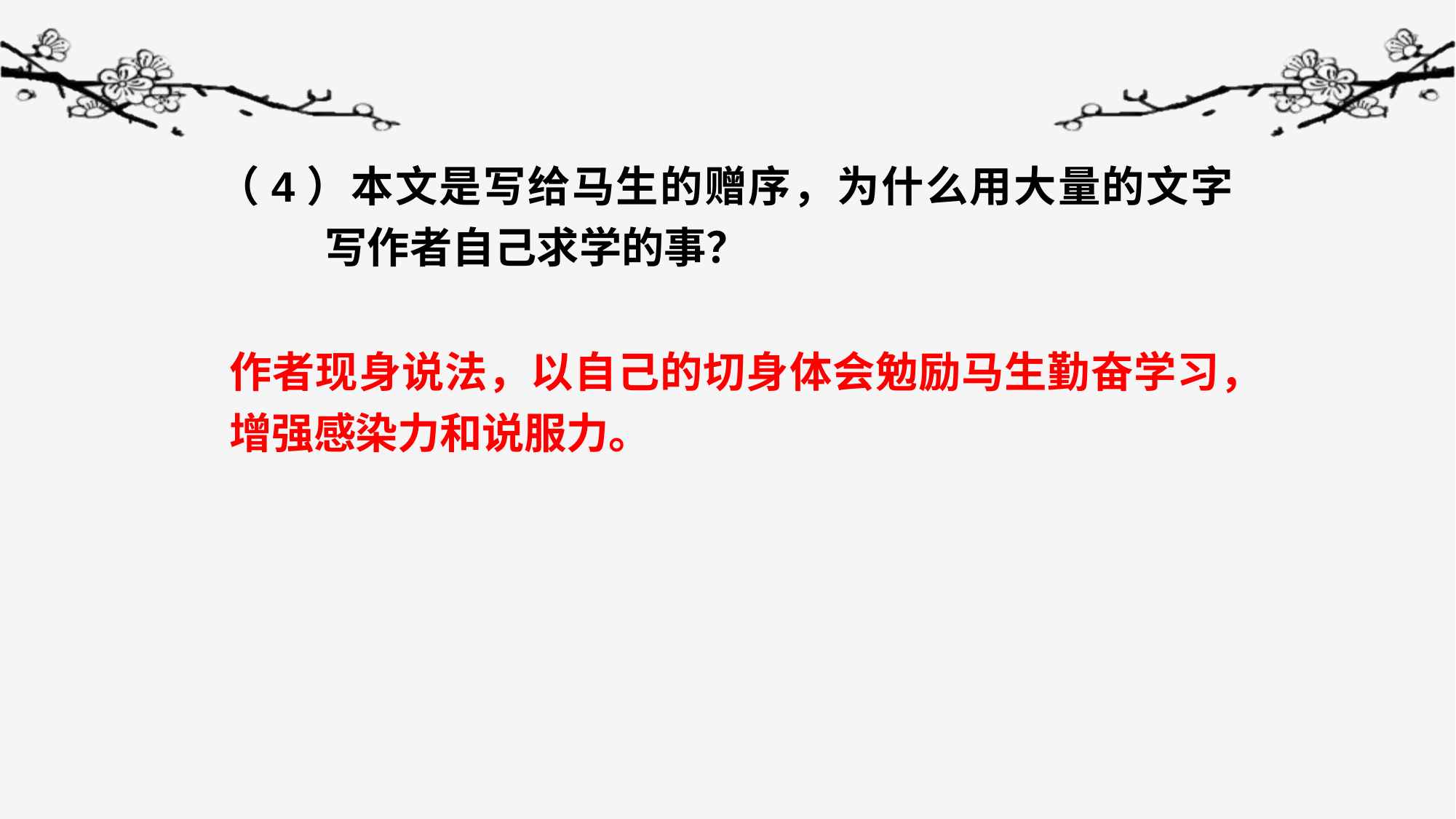

（4）本文是写给马生的赠序，为什么用大量的文字写作者自己求学的事？
作者现身说法，以自己的切身体会勉励马生勤奋学习，增强感染力和说服力。